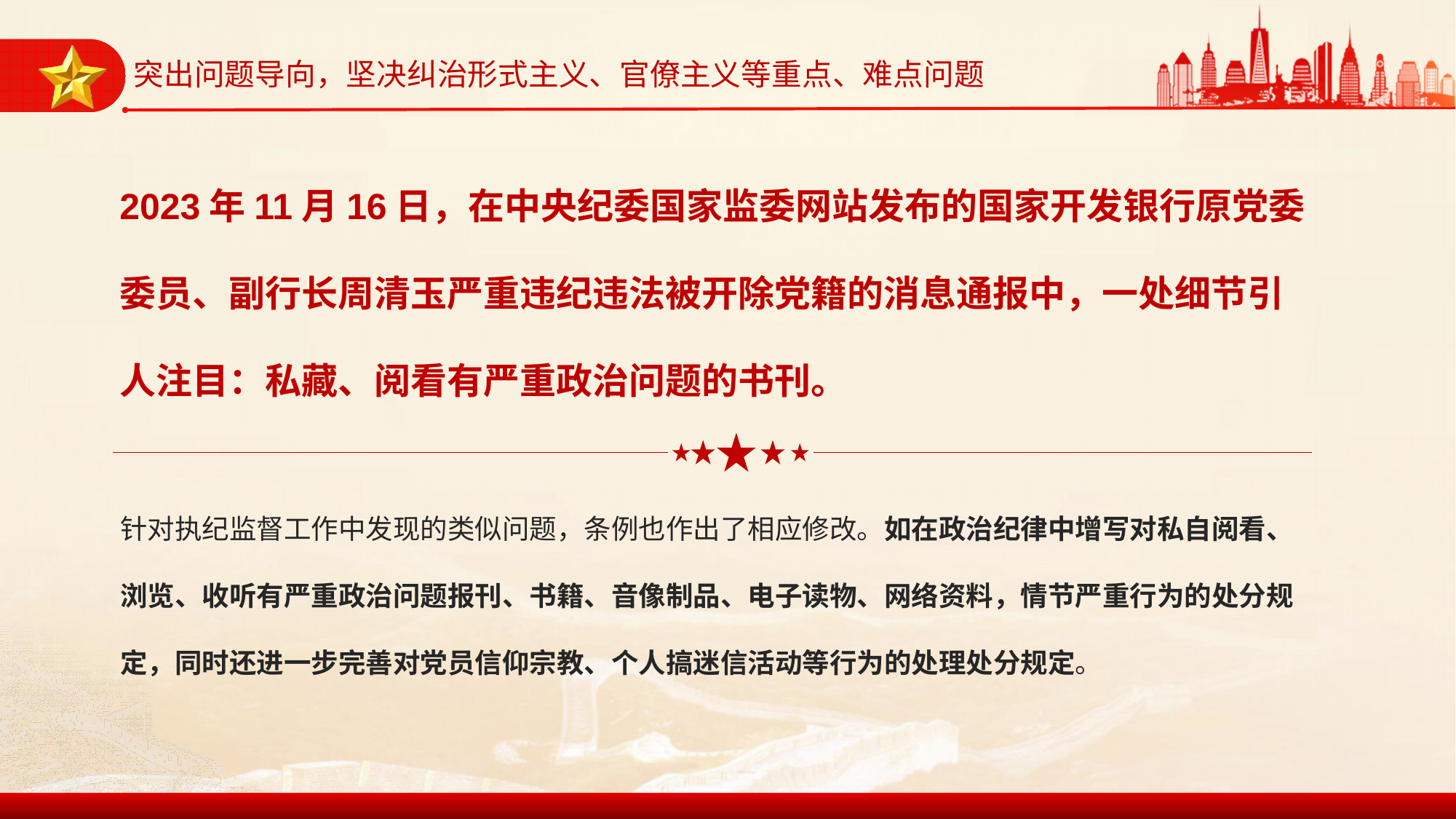

突出问题导向，坚决纠治形式主义、官僚主义等重点、难点问题
2023年11月16日，在中央纪委国家监委网站发布的国家开发银行原党委委员、副行长周清玉严重违纪违法被开除党籍的消息通报中，一处细节引人注目：私藏、阅看有严重政治问题的书刊。

针对执纪监督工作中发现的类似问题，条例也作出了相应修改。如在政治纪律中增写对私自阅看、浏览、收听有严重政治问题报刊、书籍、音像制品、电子读物、网络资料，情节严重行为的处分规定，同时还进一步完善对党员信仰宗教、个人搞迷信活动等行为的处理处分规定。